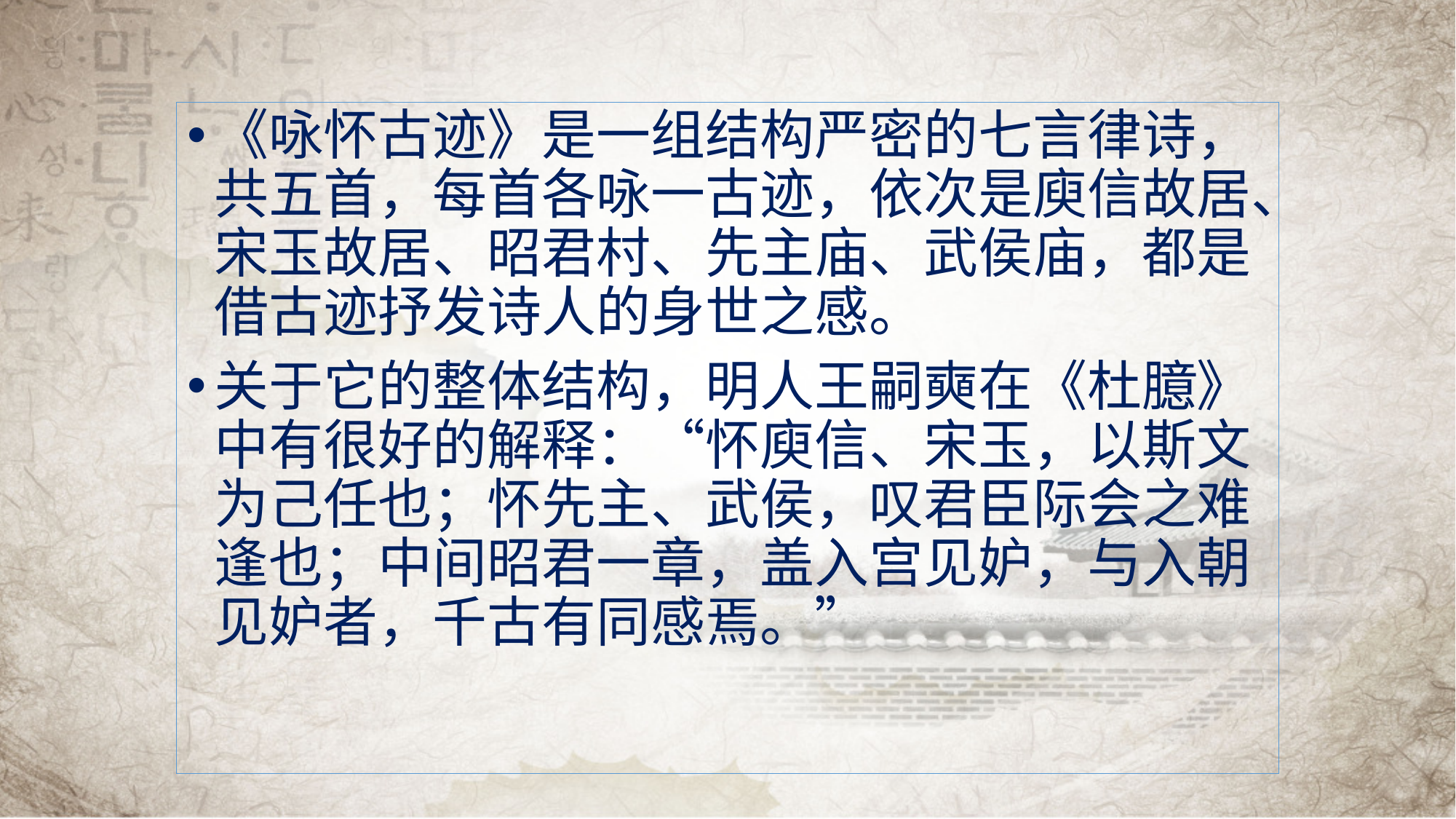

《咏怀古迹》是一组结构严密的七言律诗，共五首，每首各咏一古迹，依次是庾信故居、宋玉故居、昭君村、先主庙、武侯庙，都是借古迹抒发诗人的身世之感。
关于它的整体结构，明人王嗣奭在《杜臆》中有很好的解释：“怀庾信、宋玉，以斯文为己任也；怀先主、武侯，叹君臣际会之难逢也；中间昭君一章，盖入宫见妒，与入朝见妒者，千古有同感焉。”